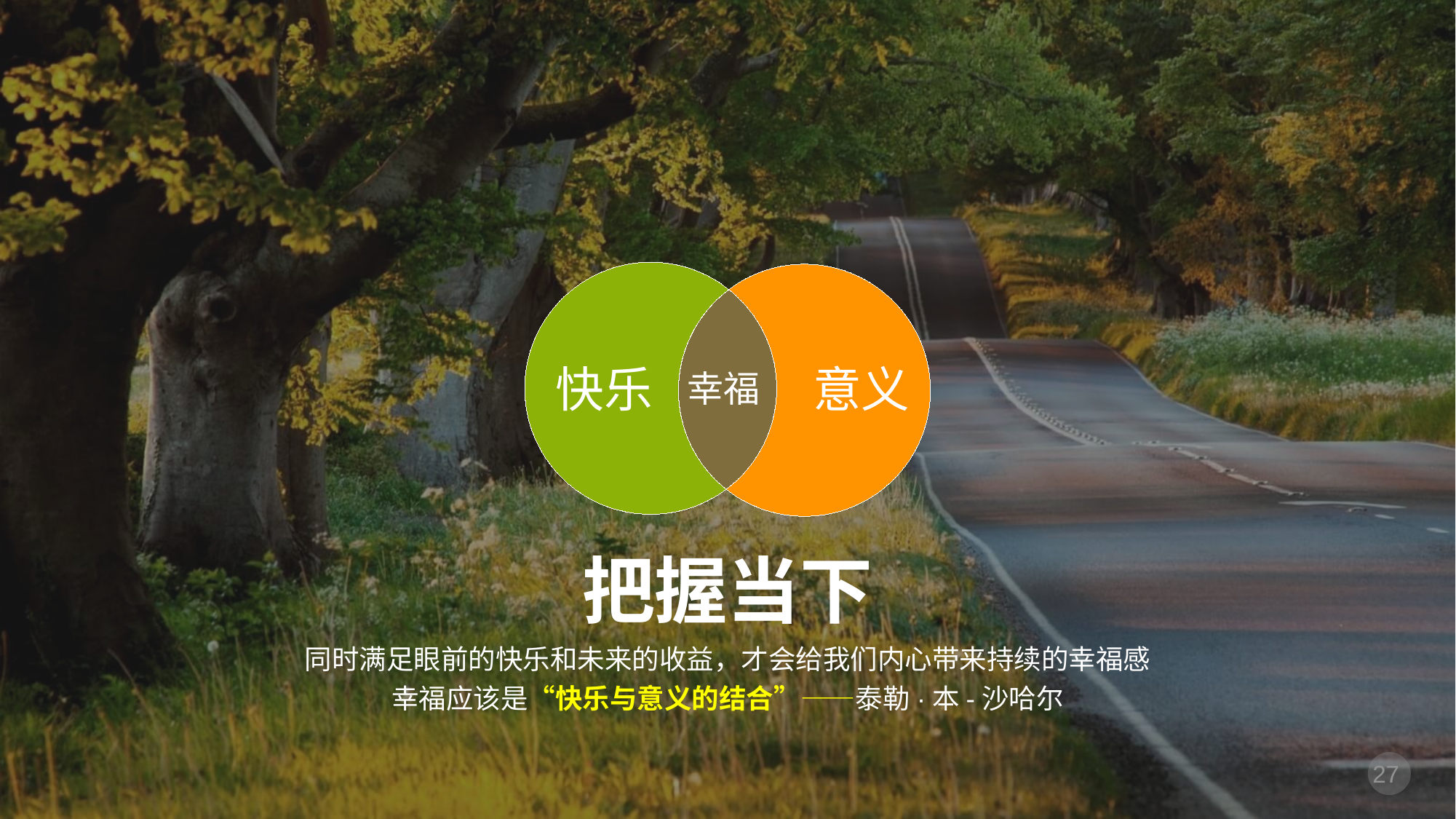

快乐
意义
幸福
把握当下
同时满足眼前的快乐和未来的收益，才会给我们内心带来持续的幸福感
幸福应该是“快乐与意义的结合”——泰勒·本-沙哈尔